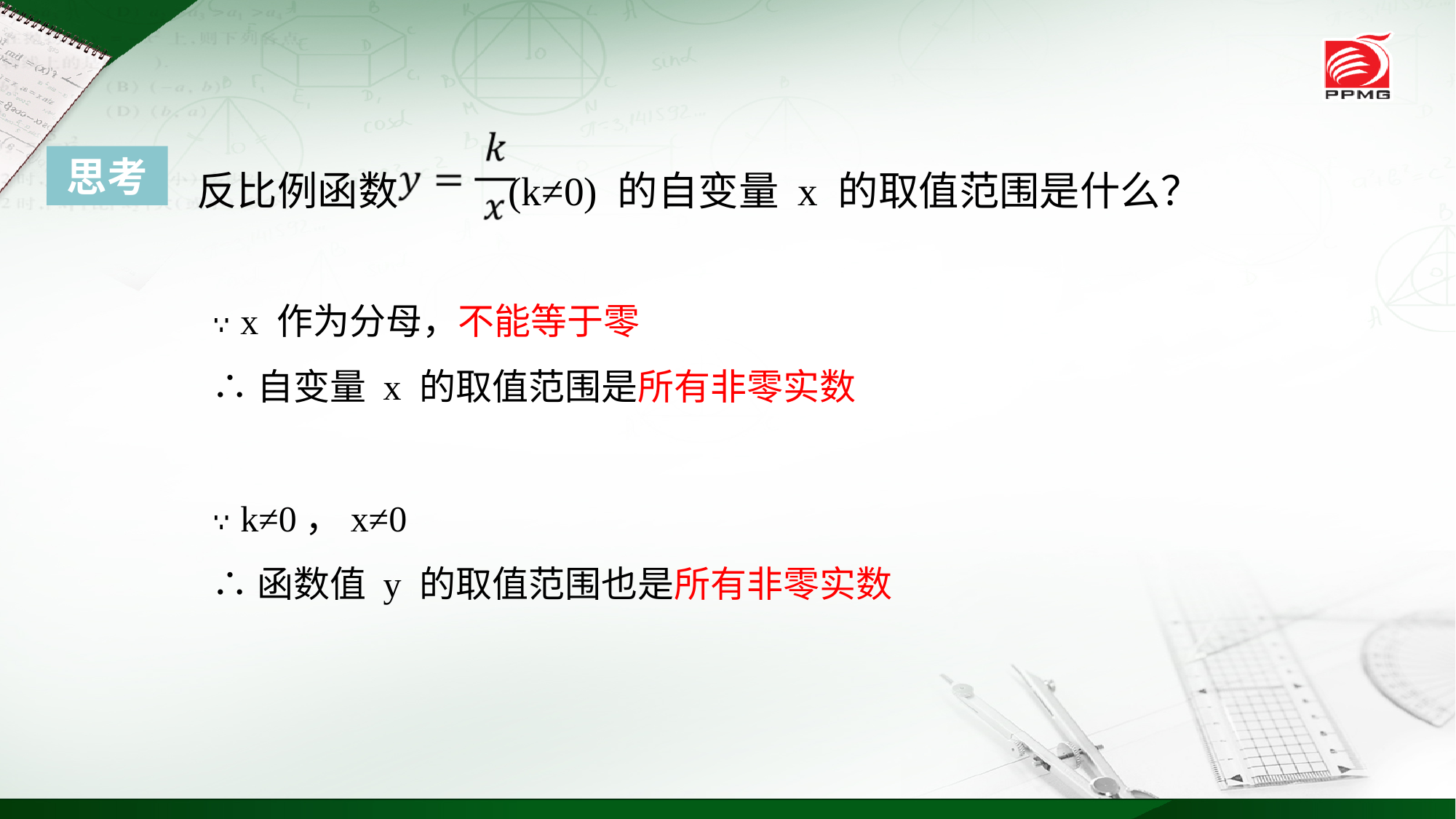

反比例函数           (k≠0) 的自变量 x 的取值范围是什么？

思考
∵ x 作为分母，不能等于零
∴自变量 x 的取值范围是所有非零实数
∵ k≠0，x≠0
∴函数值 y 的取值范围也是所有非零实数